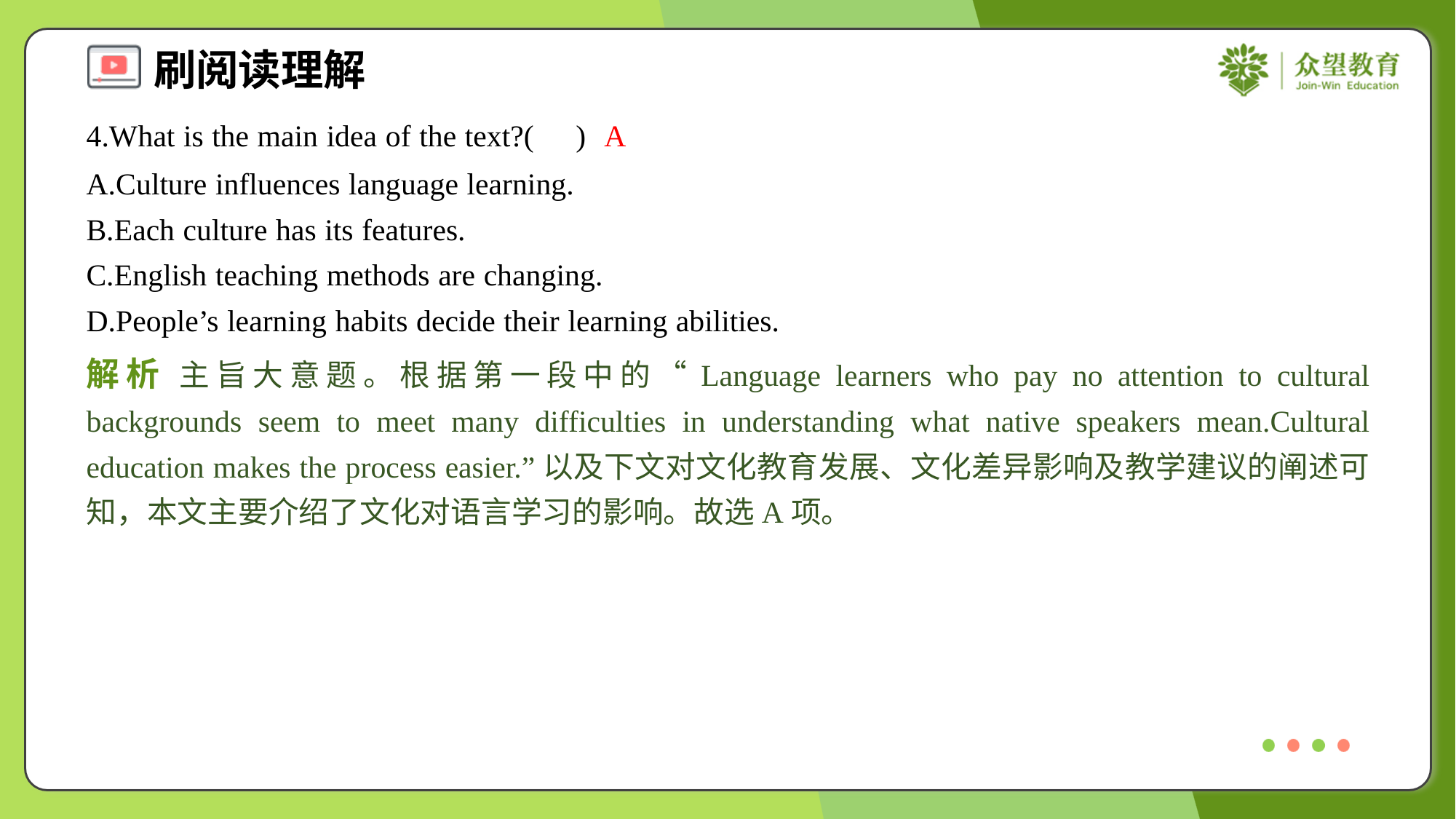

4.What is the main idea of the text?(     )
A
A.Culture influences language learning.
B.Each culture has its features.
C.English teaching methods are changing.
D.People’s learning habits decide their learning abilities.
解析 主旨大意题。根据第一段中的“Language learners who pay no attention to cultural backgrounds seem to meet many difficulties in understanding what native speakers mean.Cultural education makes the process easier.”以及下文对文化教育发展、文化差异影响及教学建议的阐述可知，本文主要介绍了文化对语言学习的影响。故选A项。